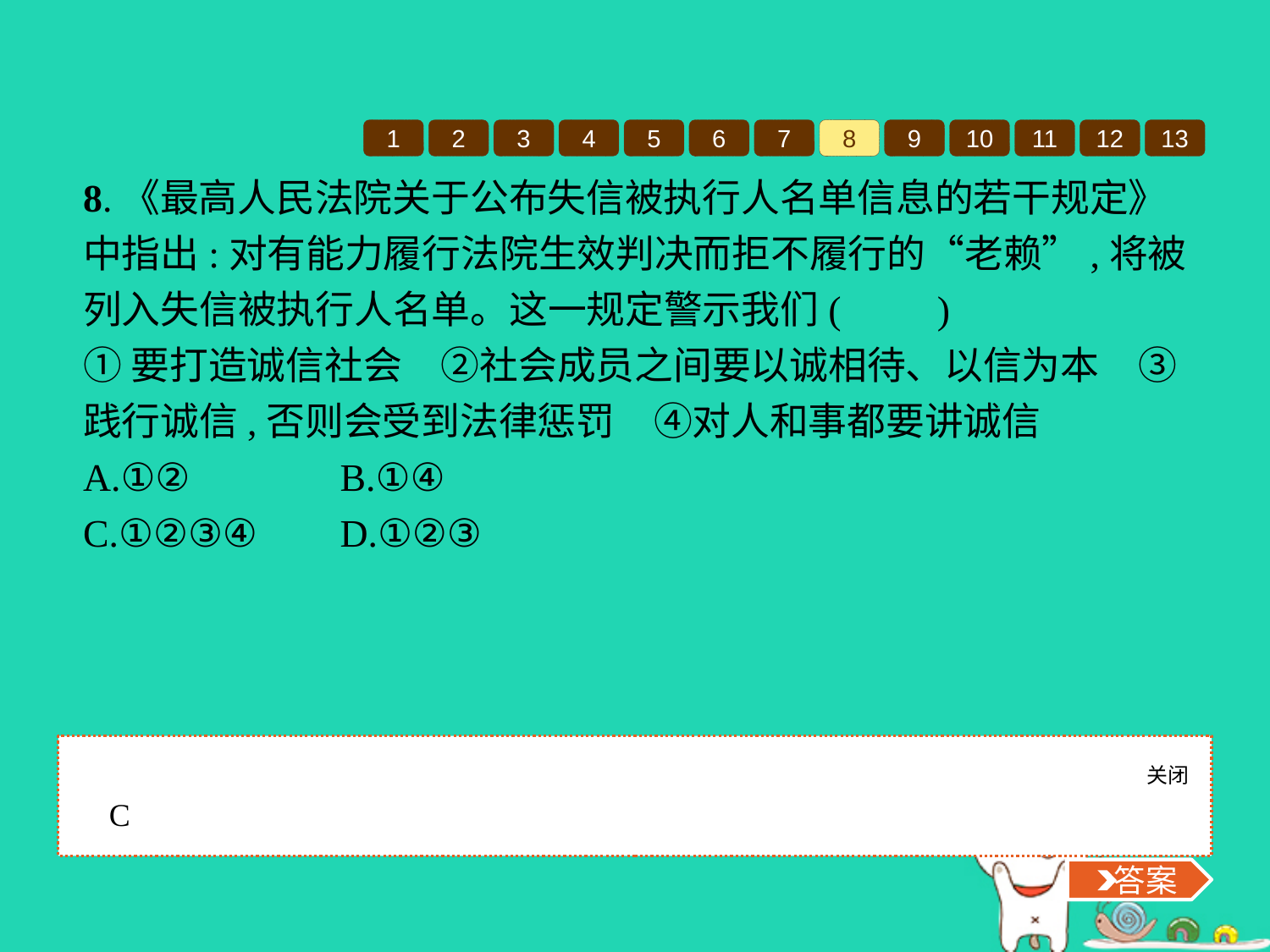

1
2
3
4
5
6
7
8
9
10
11
12
13
8.《最高人民法院关于公布失信被执行人名单信息的若干规定》中指出:对有能力履行法院生效判决而拒不履行的“老赖”,将被列入失信被执行人名单。这一规定警示我们(　　)
①要打造诚信社会　②社会成员之间要以诚相待、以信为本　③践行诚信,否则会受到法律惩罚　④对人和事都要讲诚信
A.①②		B.①④
C.①②③④	D.①②③

关闭
  答案

C
  答案